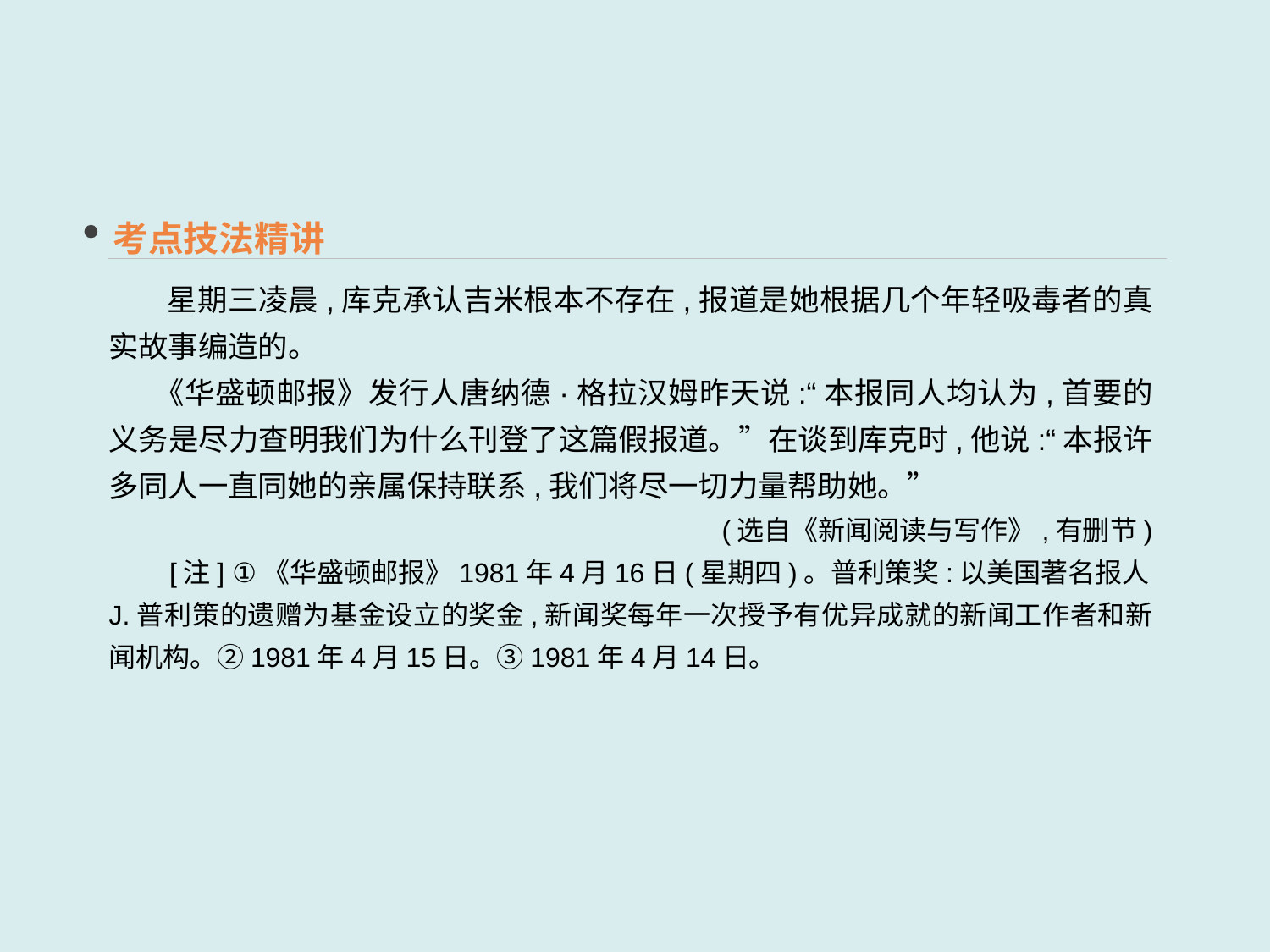

考点技法精讲

       星期三凌晨,库克承认吉米根本不存在,报道是她根据几个年轻吸毒者的真实故事编造的。
     《华盛顿邮报》发行人唐纳德·格拉汉姆昨天说:“本报同人均认为,首要的义务是尽力查明我们为什么刊登了这篇假报道。”在谈到库克时,他说:“本报许多同人一直同她的亲属保持联系,我们将尽一切力量帮助她。”
(选自《新闻阅读与写作》,有删节)
　　[注] ①《华盛顿邮报》1981年4月16日(星期四)。普利策奖:以美国著名报人J.普利策的遗赠为基金设立的奖金,新闻奖每年一次授予有优异成就的新闻工作者和新闻机构。②1981年4月15日。③1981年4月14日。